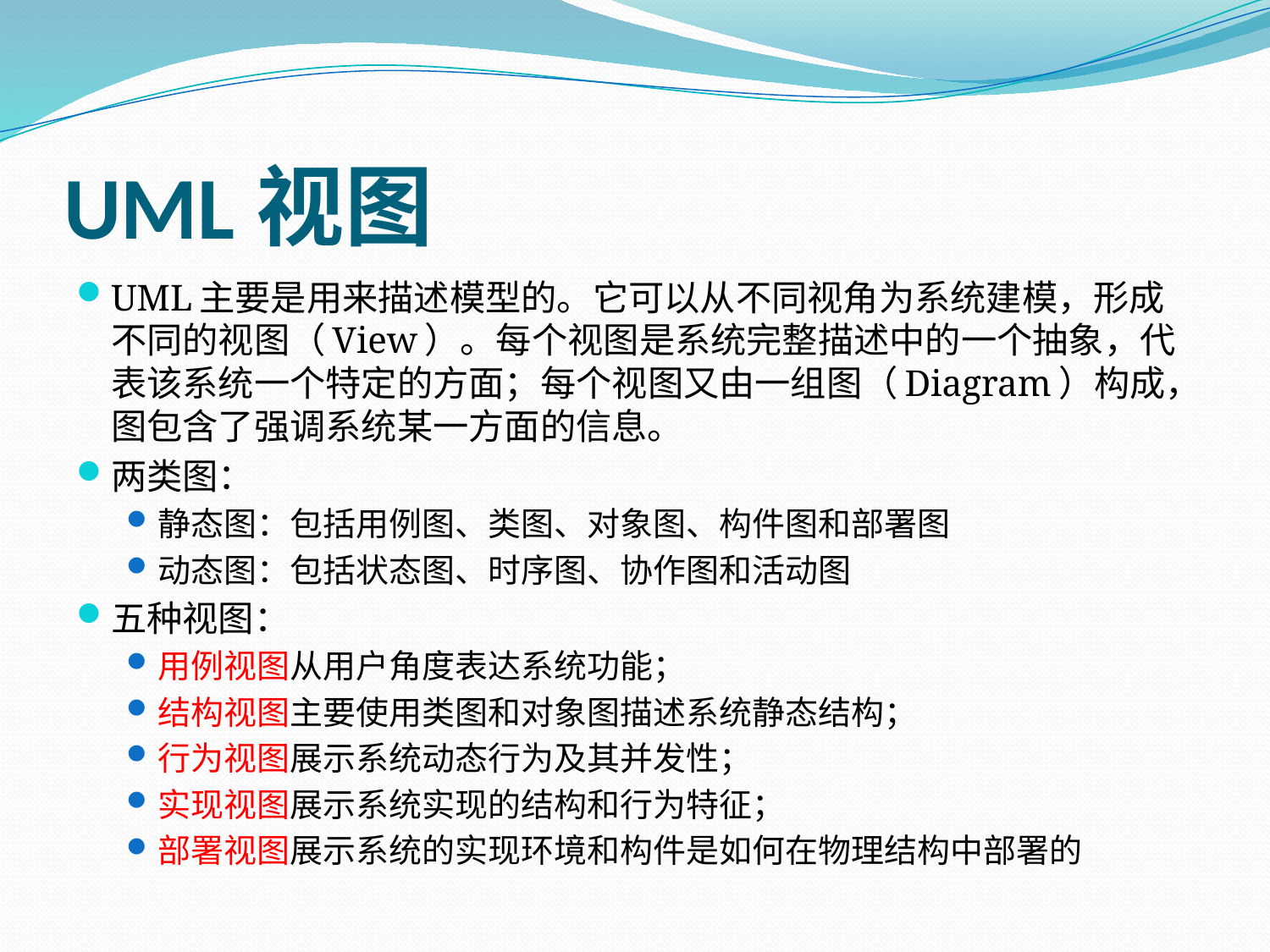

# UML视图
UML主要是用来描述模型的。它可以从不同视角为系统建模，形成不同的视图（View）。每个视图是系统完整描述中的一个抽象，代表该系统一个特定的方面；每个视图又由一组图（Diagram）构成，图包含了强调系统某一方面的信息。
两类图：
静态图：包括用例图、类图、对象图、构件图和部署图
动态图：包括状态图、时序图、协作图和活动图
五种视图：
用例视图从用户角度表达系统功能；
结构视图主要使用类图和对象图描述系统静态结构；
行为视图展示系统动态行为及其并发性；
实现视图展示系统实现的结构和行为特征；
部署视图展示系统的实现环境和构件是如何在物理结构中部署的